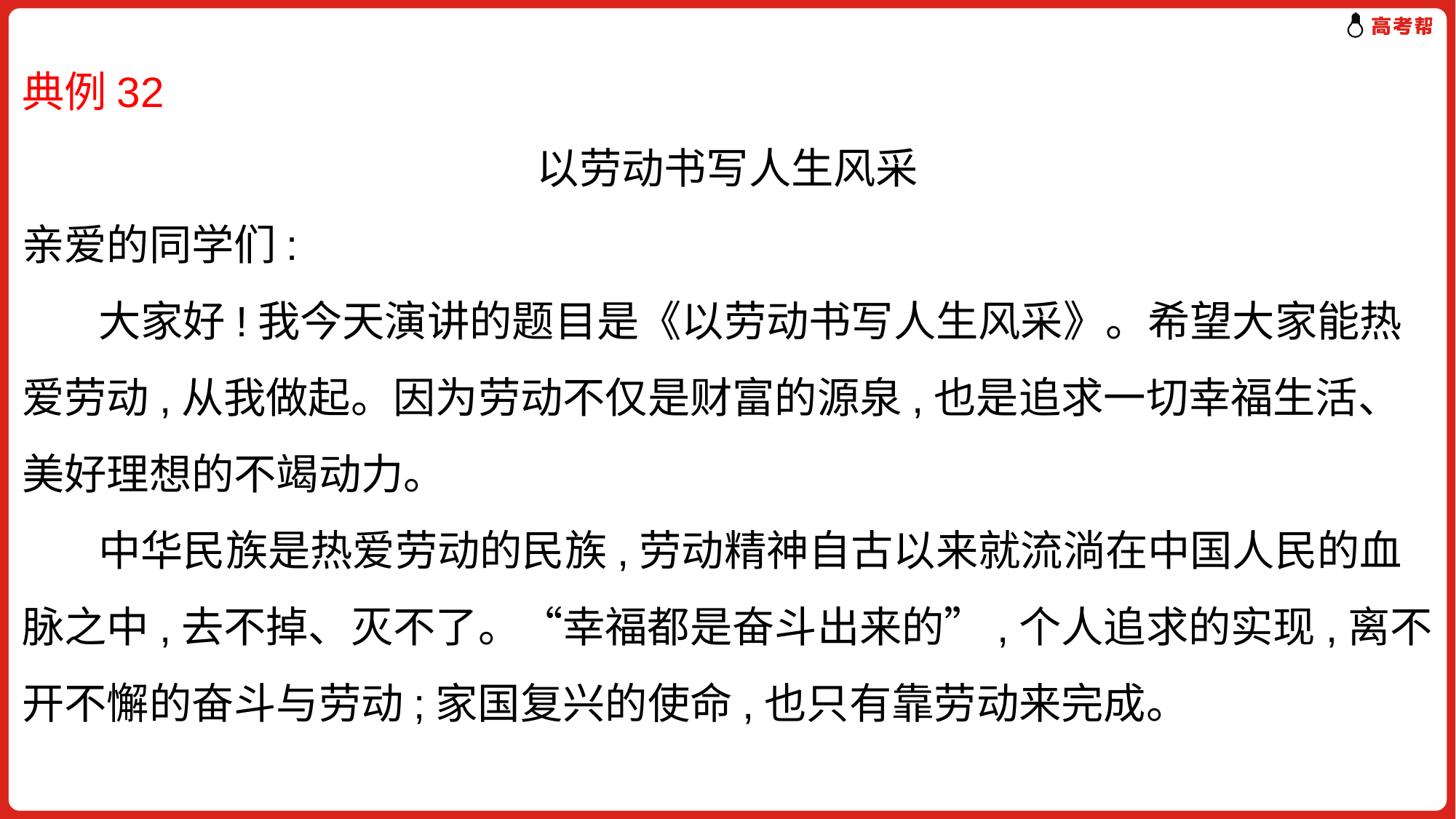

典例32
以劳动书写人生风采
亲爱的同学们:
       大家好!我今天演讲的题目是《以劳动书写人生风采》。希望大家能热爱劳动,从我做起。因为劳动不仅是财富的源泉,也是追求一切幸福生活、美好理想的不竭动力。
       中华民族是热爱劳动的民族,劳动精神自古以来就流淌在中国人民的血脉之中,去不掉、灭不了。“幸福都是奋斗出来的”,个人追求的实现,离不开不懈的奋斗与劳动;家国复兴的使命,也只有靠劳动来完成。